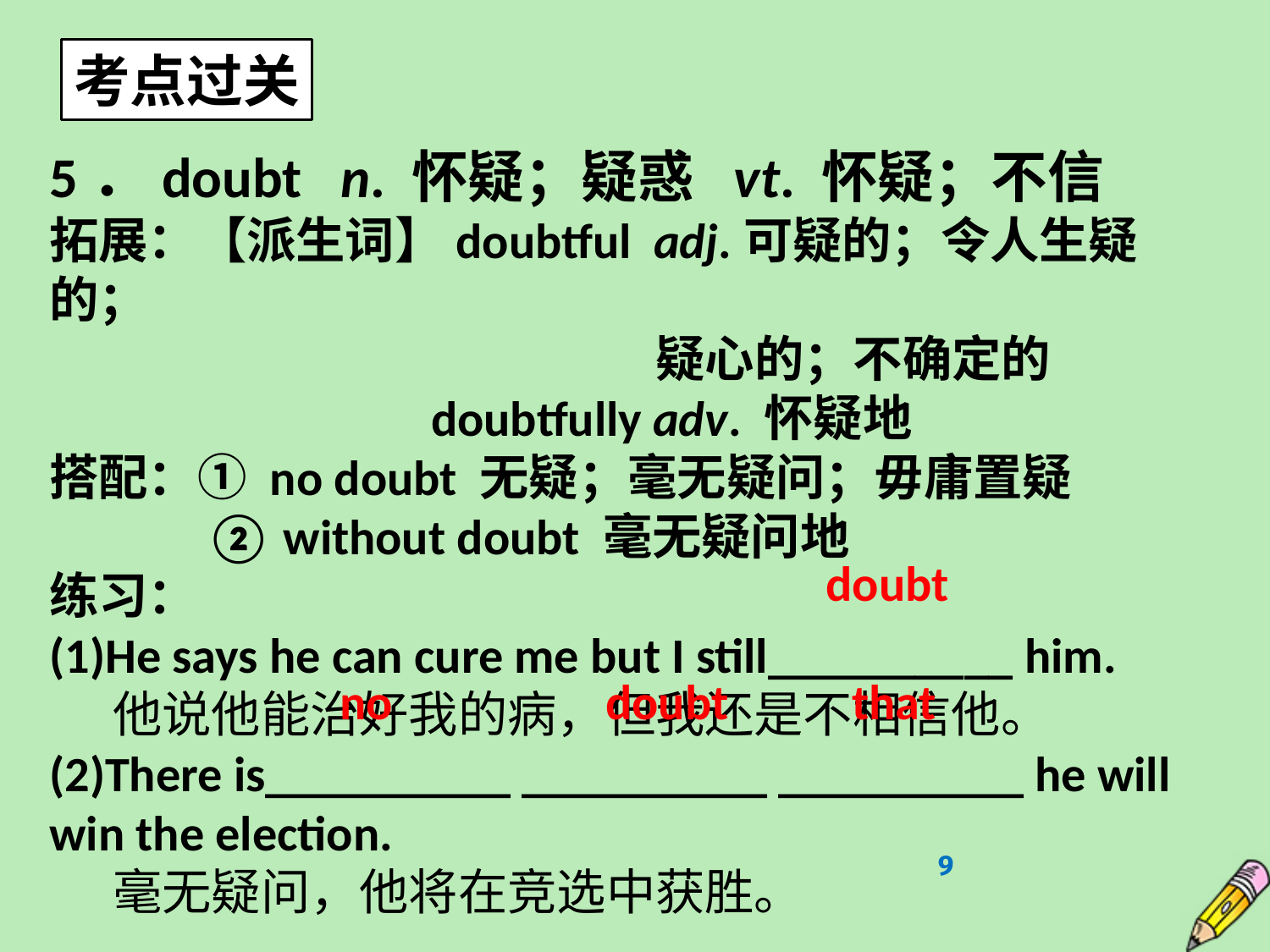

考点过关
5．doubt   n. 怀疑；疑惑  vt. 怀疑；不信
拓展：【派生词】doubtful  adj.可疑的；令人生疑的；
                                                     疑心的；不确定的
                                  doubtfully adv. 怀疑地
搭配：① no doubt 无疑；毫无疑问；毋庸置疑
              ② without doubt 毫无疑问地
练习：
(1)He says he can cure me but I still__________ him.
他说他能治好我的病，但我还是不相信他。
(2)There is__________ __________ __________ he will win the election.
毫无疑问，他将在竞选中获胜。

doubt
no                   doubt           that
9